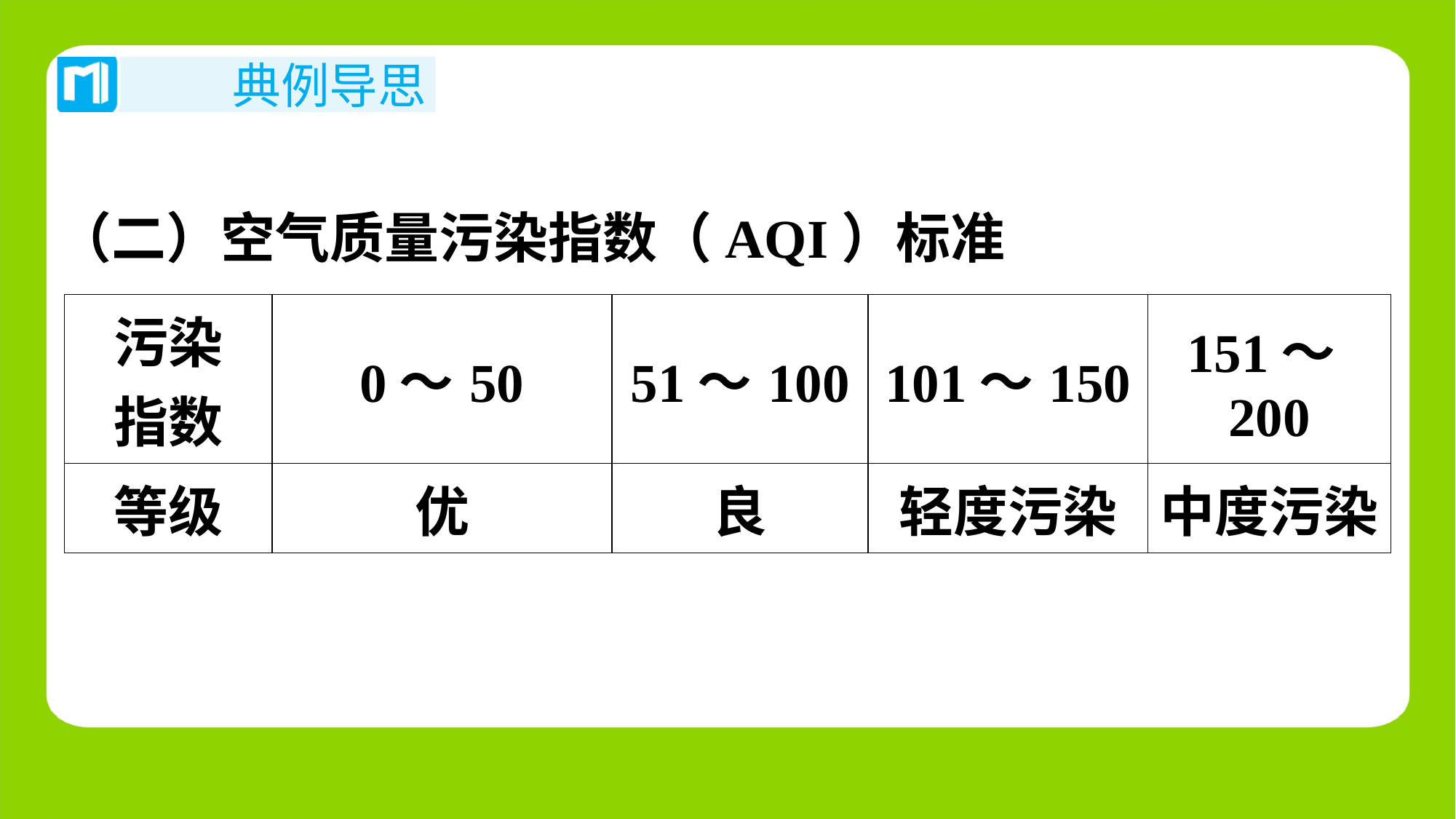

（二）空气质量污染指数（AQI）标准
| 污染 指数 | 0～50 | 51～100 | 101～150 | 151～200 |
| --- | --- | --- | --- | --- |
| 等级 | 优 | 良 | 轻度污染 | 中度污染 |